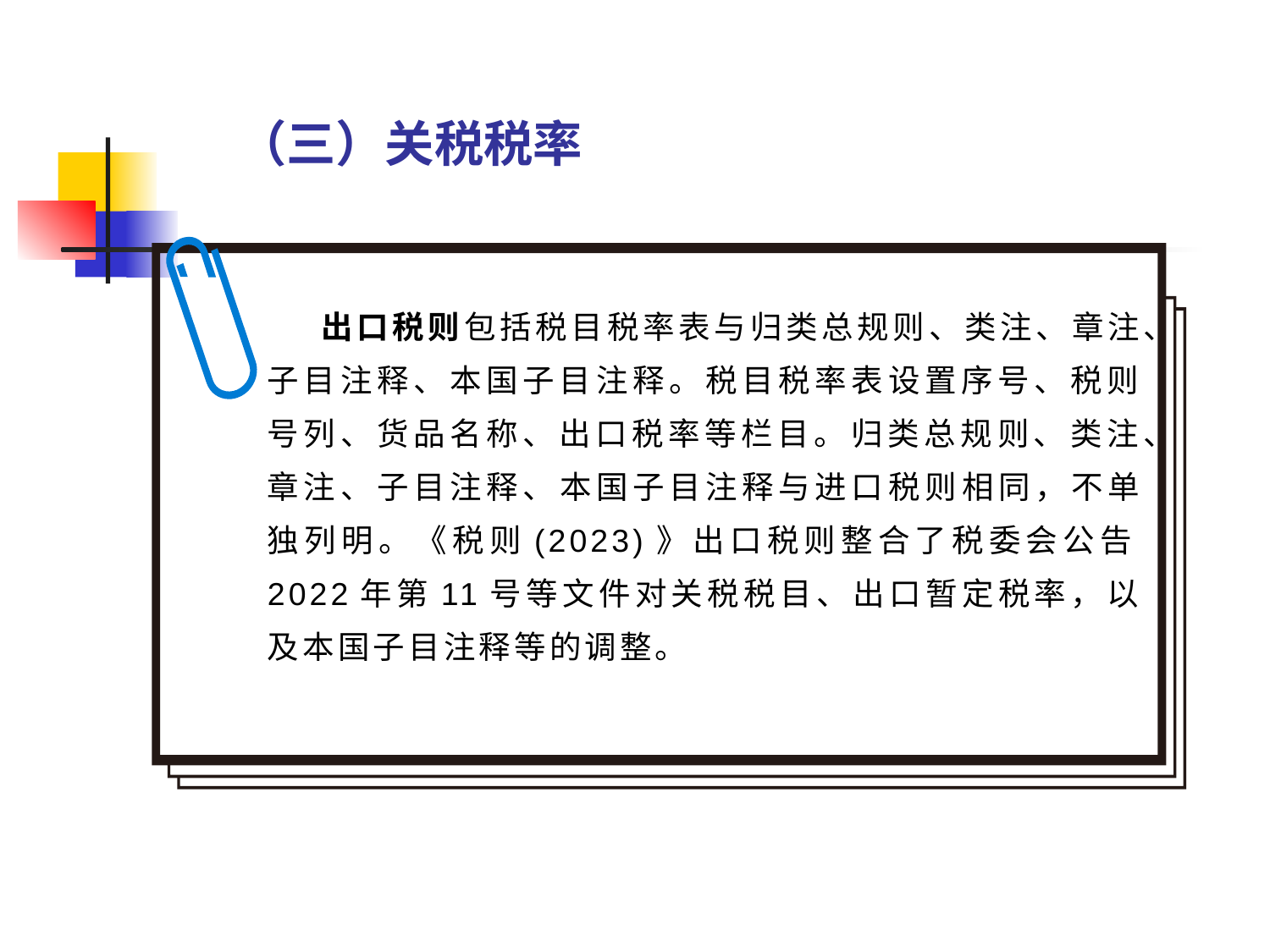

（三）关税税率

     出口税则包括税目税率表与归类总规则、类注、章注、子目注释、本国子目注释。税目税率表设置序号、税则号列、货品名称、出口税率等栏目。归类总规则、类注、章注、子目注释、本国子目注释与进口税则相同，不单独列明。《税则(2023)》出口税则整合了税委会公告2022年第11号等文件对关税税目、出口暂定税率，以及本国子目注释等的调整。